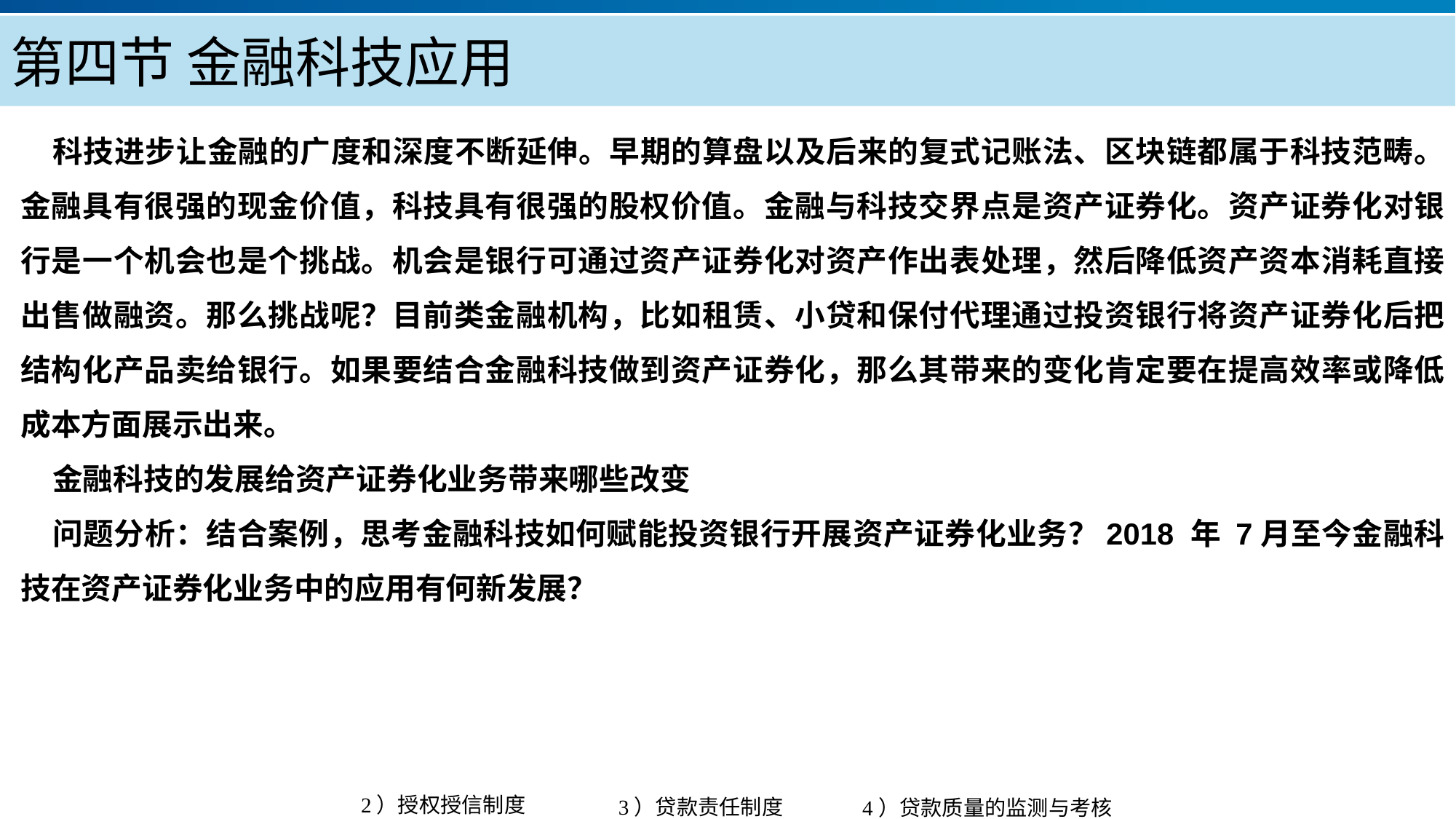

第四节 金融科技应用
科技进步让金融的广度和深度不断延伸。早期的算盘以及后来的复式记账法、区块链都属于科技范畴。金融具有很强的现金价值，科技具有很强的股权价值。金融与科技交界点是资产证券化。资产证券化对银行是一个机会也是个挑战。机会是银行可通过资产证券化对资产作出表处理，然后降低资产资本消耗直接出售做融资。那么挑战呢？目前类金融机构，比如租赁、小贷和保付代理通过投资银行将资产证券化后把结构化产品卖给银行。如果要结合金融科技做到资产证券化，那么其带来的变化肯定要在提高效率或降低成本方面展示出来。
金融科技的发展给资产证券化业务带来哪些改变
问题分析：结合案例，思考金融科技如何赋能投资银行开展资产证券化业务？2018 年 7月至今金融科技在资产证券化业务中的应用有何新发展？
产品服务
公司优势
公司简介
产品系列
品牌优势
企业愿景
主打产品
团队组织
核心竞争力
人才优势
联系方式
历程荣誉
售后支持
商业模式
期待合作
2）授权授信制度
3）贷款责任制度
4）贷款质量的监测与考核